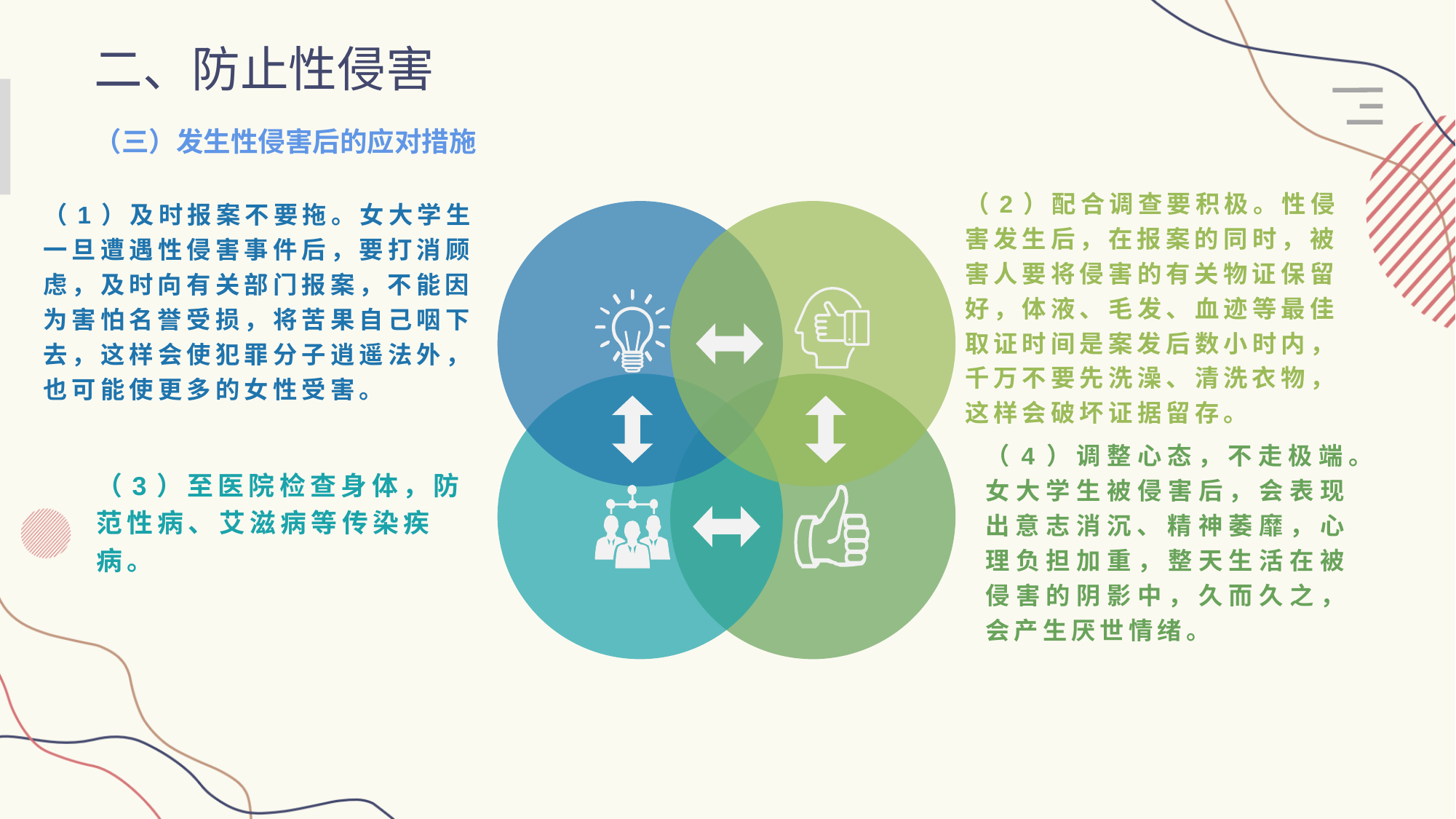

二、防止性侵害

（三）发生性侵害后的应对措施
（2）配合调查要积极。性侵害发生后，在报案的同时，被害人要将侵害的有关物证保留好，体液、毛发、血迹等最佳取证时间是案发后数小时内，千万不要先洗澡、清洗衣物，这样会破坏证据留存。
（1）及时报案不要拖。女大学生一旦遭遇性侵害事件后，要打消顾虑，及时向有关部门报案，不能因为害怕名誉受损，将苦果自己咽下去，这样会使犯罪分子逍遥法外，也可能使更多的女性受害。

（4）调整心态，不走极端。女大学生被侵害后，会表现出意志消沉、精神萎靡，心理负担加重，整天生活在被侵害的阴影中，久而久之，会产生厌世情绪。
（3）至医院检查身体，防范性病、艾滋病等传染疾病。